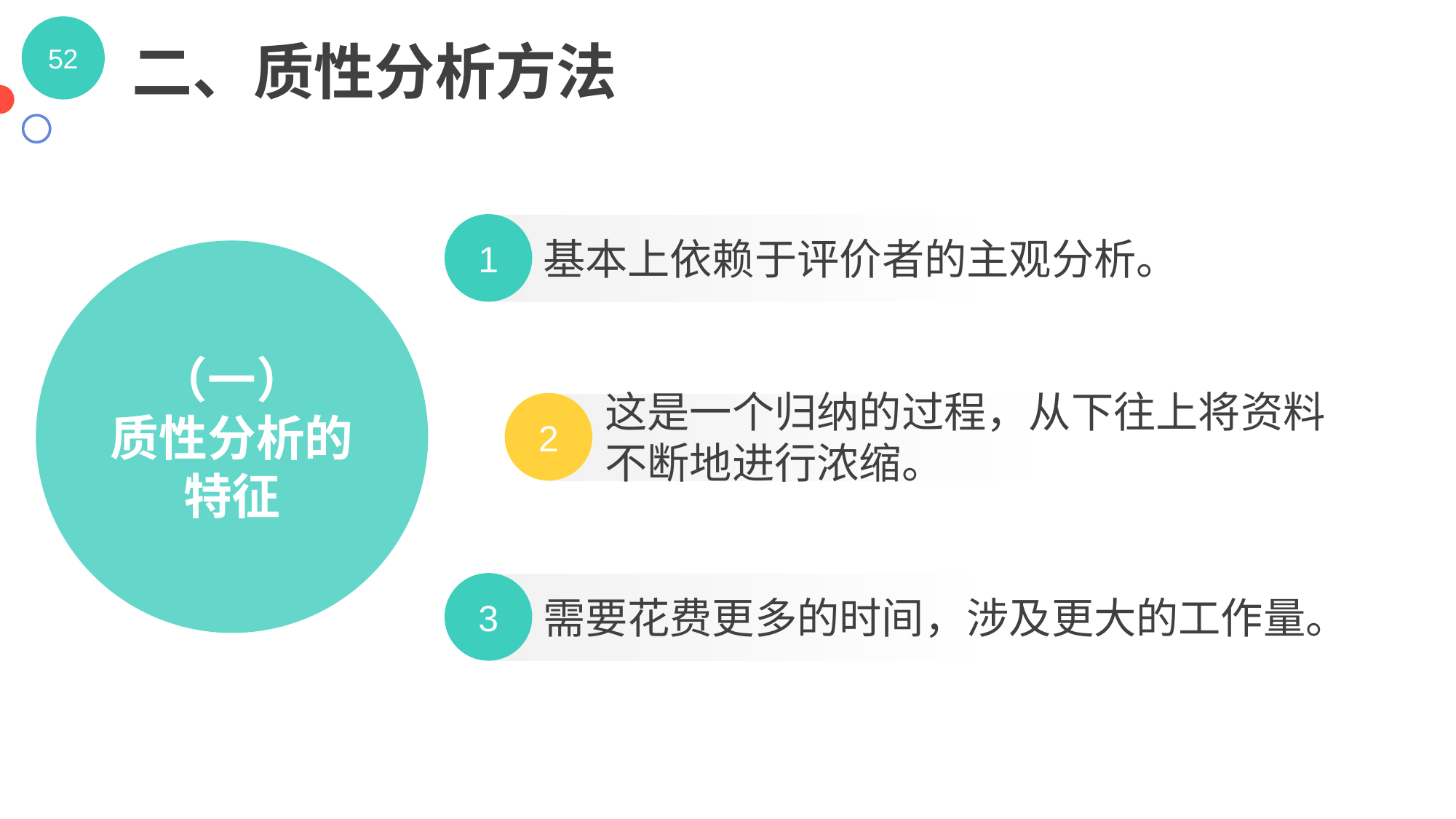

二、质性分析方法
1

基本上依赖于评价者的主观分析。
（一）
质性分析的特征
这是一个归纳的过程，从下往上将资料不断地进行浓缩。
2

3

需要花费更多的时间，涉及更大的工作量。